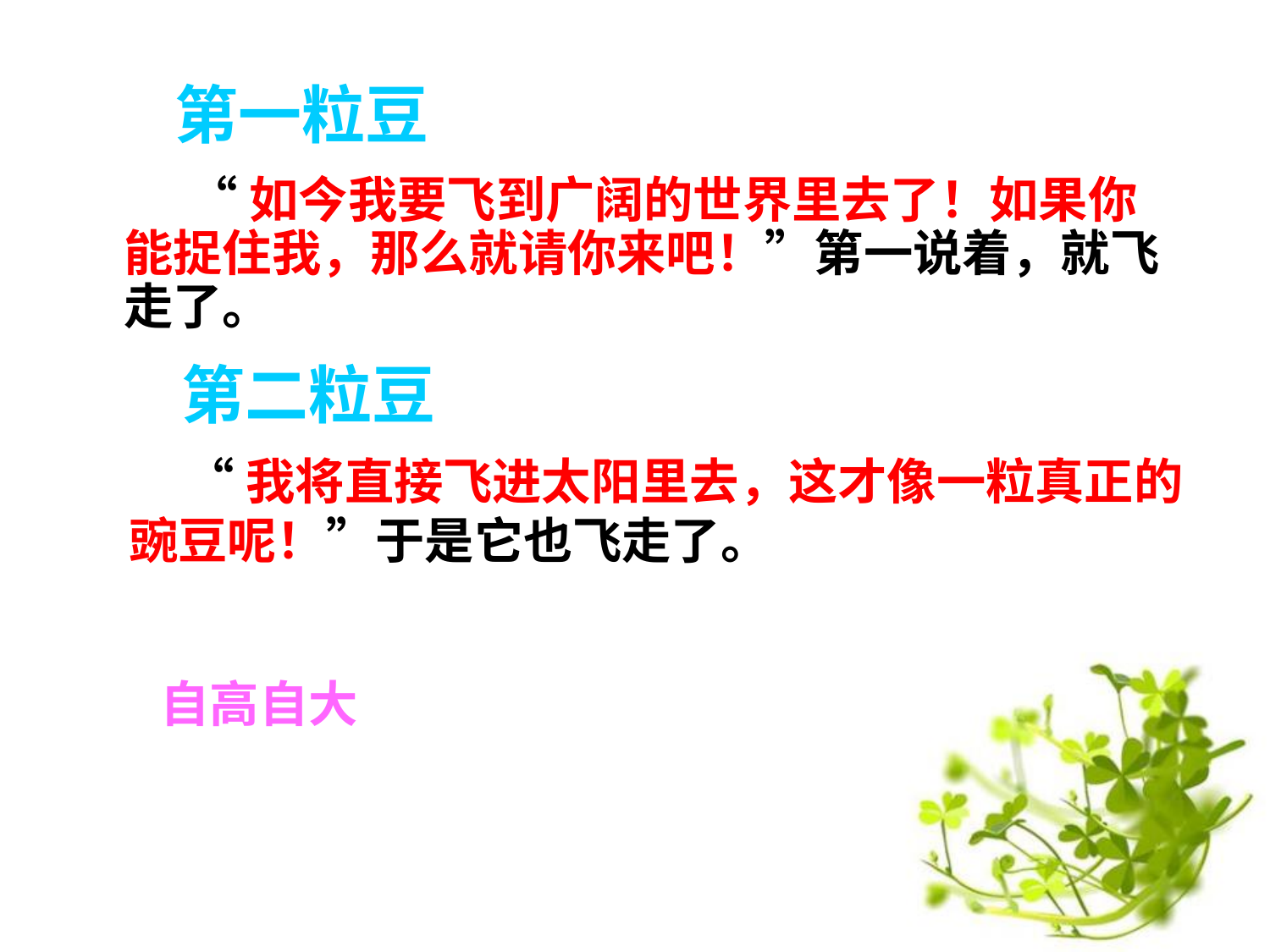

# 第一粒豆
          “如今我要飞到广阔的世界里去了！如果你能捉住我，那么就请你来吧！”第一说着，就飞走了。
第二粒豆
     “我将直接飞进太阳里去，这才像一粒真正的豌豆呢！”于是它也飞走了。

自高自大